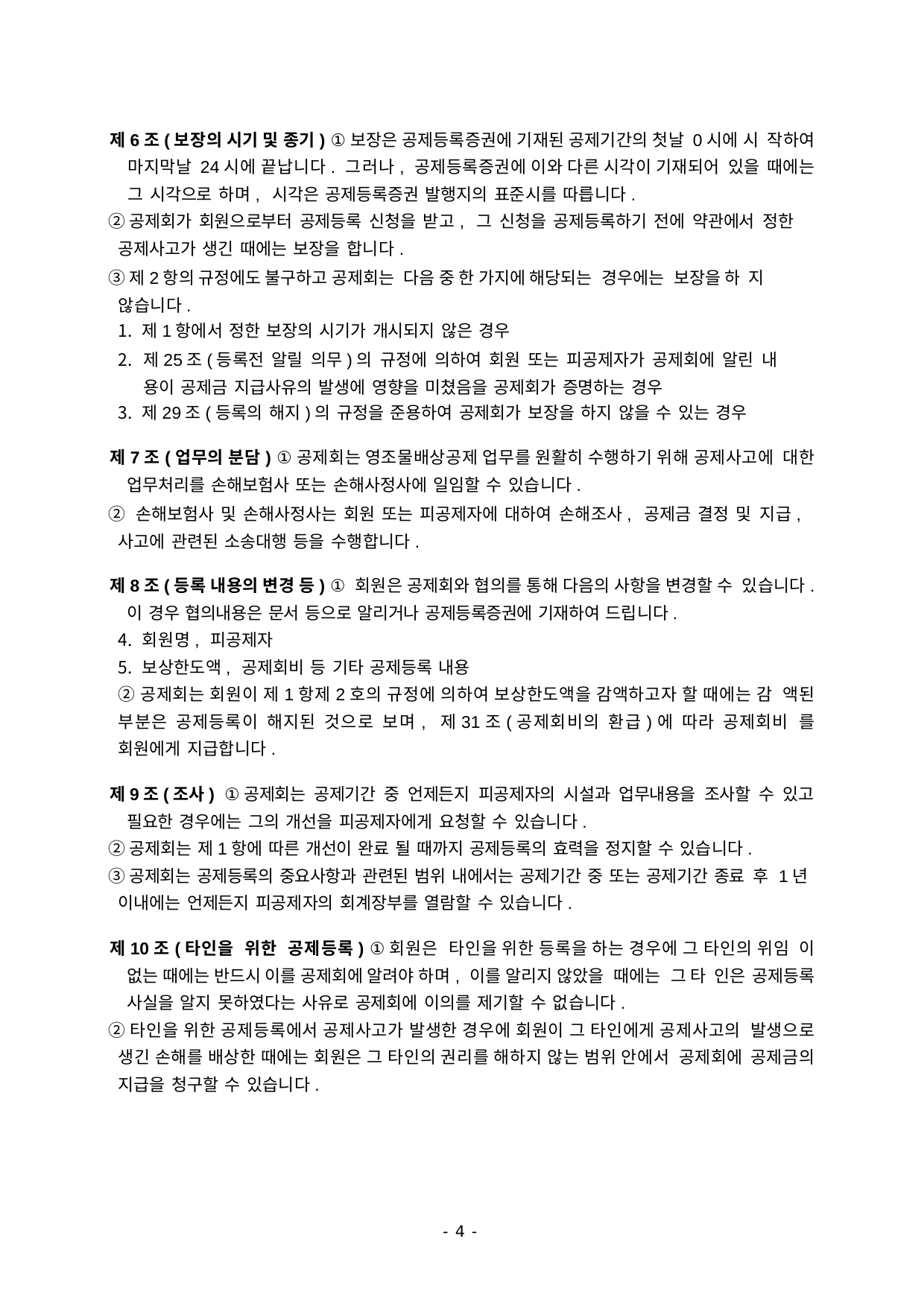

제6조(보장의 시기 및 종기) ①보장은 공제등록증권에 기재된 공제기간의 첫날 0시에 시  작하여 마지막날 24시에 끝납니다. 그러나, 공제등록증권에 이와 다른 시각이 기재되어  있을 때에는 그 시각으로 하며, 시각은 공제등록증권 발행지의 표준시를 따릅니다.
②공제회가 회원으로부터 공제등록 신청을 받고, 그 신청을 공제등록하기 전에 약관에서  정한 공제사고가 생긴 때에는 보장을 합니다.
③제2항의 규정에도 불구하고 공제회는 다음 중 한 가지에 해당되는 경우에는 보장을 하  지 않습니다.
제1항에서 정한 보장의 시기가 개시되지 않은 경우
제25조(등록전 알릴 의무)의 규정에 의하여 회원 또는 피공제자가 공제회에 알린 내  용이 공제금 지급사유의 발생에 영향을 미쳤음을 공제회가 증명하는 경우
제29조(등록의 해지)의 규정을 준용하여 공제회가 보장을 하지 않을 수 있는 경우

제7조(업무의 분담) ①공제회는 영조물배상공제 업무를 원활히 수행하기 위해 공제사고에  대한 업무처리를 손해보험사 또는 손해사정사에 일임할 수 있습니다.
② 손해보험사 및 손해사정사는 회원 또는 피공제자에 대하여 손해조사, 공제금 결정 및  지급, 사고에 관련된 소송대행 등을 수행합니다.

제8조(등록 내용의 변경 등) ① 회원은 공제회와 협의를 통해 다음의 사항을 변경할 수  있습니다. 이 경우 협의내용은 문서 등으로 알리거나 공제등록증권에 기재하여 드립니다.
회원명, 피공제자
보상한도액, 공제회비 등 기타 공제등록 내용
②공제회는 회원이 제1항제2호의 규정에 의하여 보상한도액을 감액하고자 할 때에는 감  액된 부분은 공제등록이 해지된 것으로 보며, 제31조(공제회비의 환급)에 따라 공제회비  를 회원에게 지급합니다.

제9조(조사) ①공제회는 공제기간 중 언제든지 피공제자의 시설과 업무내용을 조사할 수  있고 필요한 경우에는 그의 개선을 피공제자에게 요청할 수 있습니다.
②공제회는 제1항에 따른 개선이 완료 될 때까지 공제등록의 효력을 정지할 수 있습니다.
③공제회는 공제등록의 중요사항과 관련된 범위 내에서는 공제기간 중 또는 공제기간 종료  후 1년 이내에는 언제든지 피공제자의 회계장부를 열람할 수 있습니다.

제10조(타인을 위한 공제등록) ①회원은 타인을 위한 등록을 하는 경우에 그 타인의 위임  이 없는 때에는 반드시 이를 공제회에 알려야 하며, 이를 알리지 않았을 때에는 그 타  인은 공제등록 사실을 알지 못하였다는 사유로 공제회에 이의를 제기할 수 없습니다.
②타인을 위한 공제등록에서 공제사고가 발생한 경우에 회원이 그 타인에게 공제사고의  발생으로 생긴 손해를 배상한 때에는 회원은 그 타인의 권리를 해하지 않는 범위 안에서  공제회에 공제금의 지급을 청구할 수 있습니다.
- 4 -